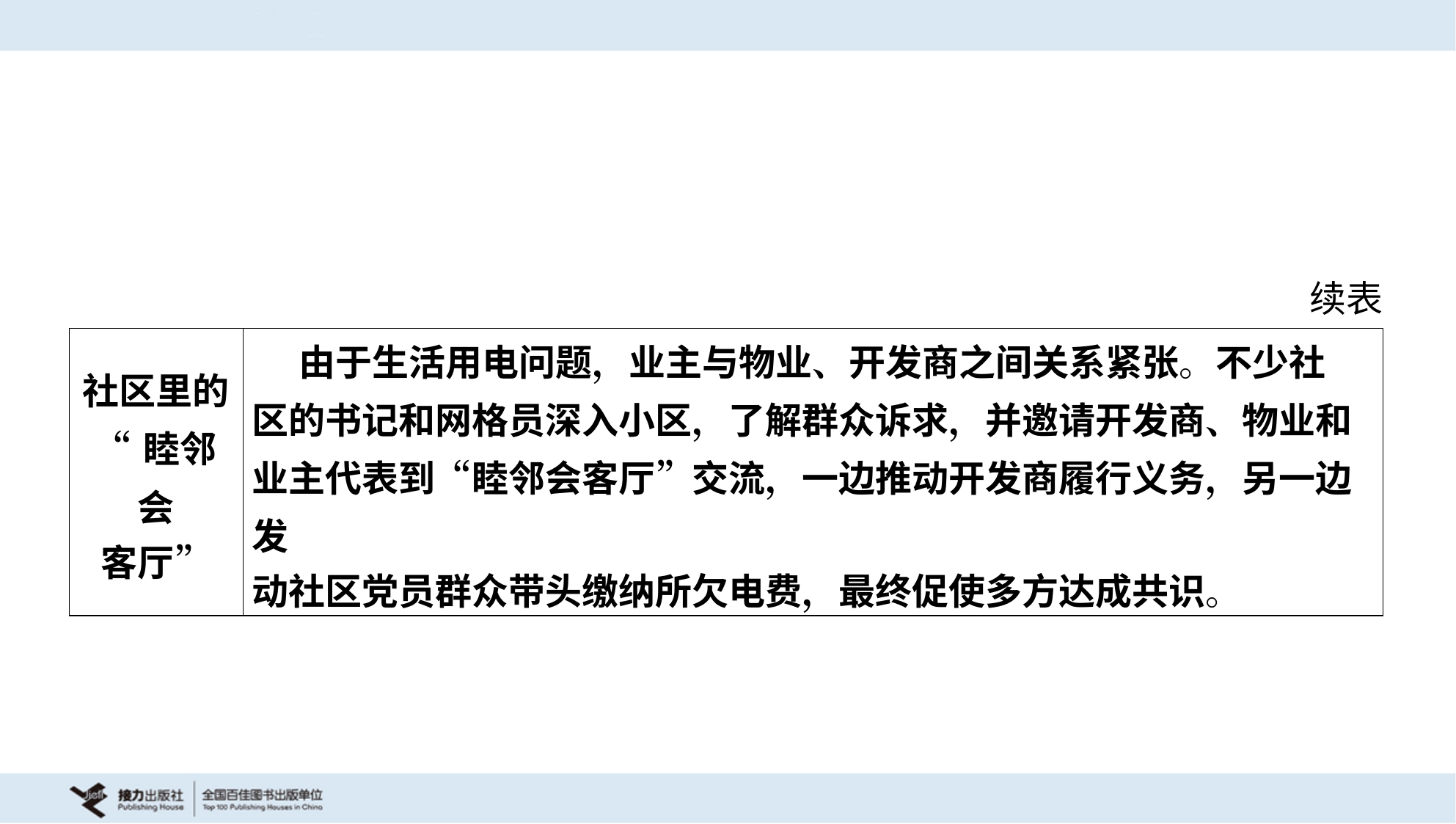

续表
| 社区里的 “睦邻会 客厅” | 由于生活用电问题，业主与物业、开发商之间关系紧张。不少社 区的书记和网格员深入小区，了解群众诉求，并邀请开发商、物业和 业主代表到“睦邻会客厅”交流，一边推动开发商履行义务，另一边发 动社区党员群众带头缴纳所欠电费，最终促使多方达成共识。 |
| --- | --- |